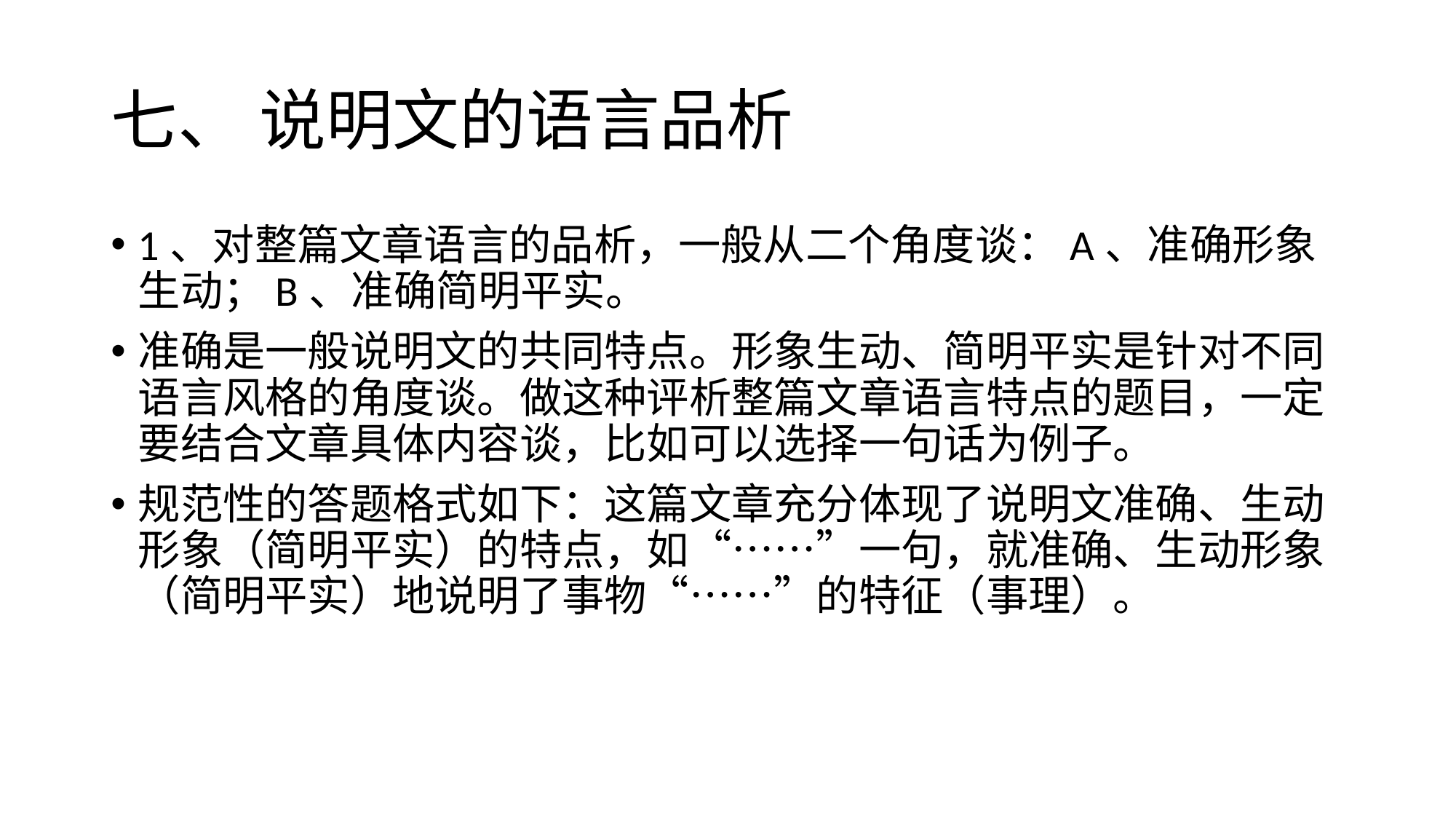

# 七、 说明文的语言品析
1、对整篇文章语言的品析，一般从二个角度谈：A、准确形象生动；B、准确简明平实。
准确是一般说明文的共同特点。形象生动、简明平实是针对不同语言风格的角度谈。做这种评析整篇文章语言特点的题目，一定要结合文章具体内容谈，比如可以选择一句话为例子。
规范性的答题格式如下：这篇文章充分体现了说明文准确、生动形象（简明平实）的特点，如“……”一句，就准确、生动形象（简明平实）地说明了事物“……”的特征（事理）。